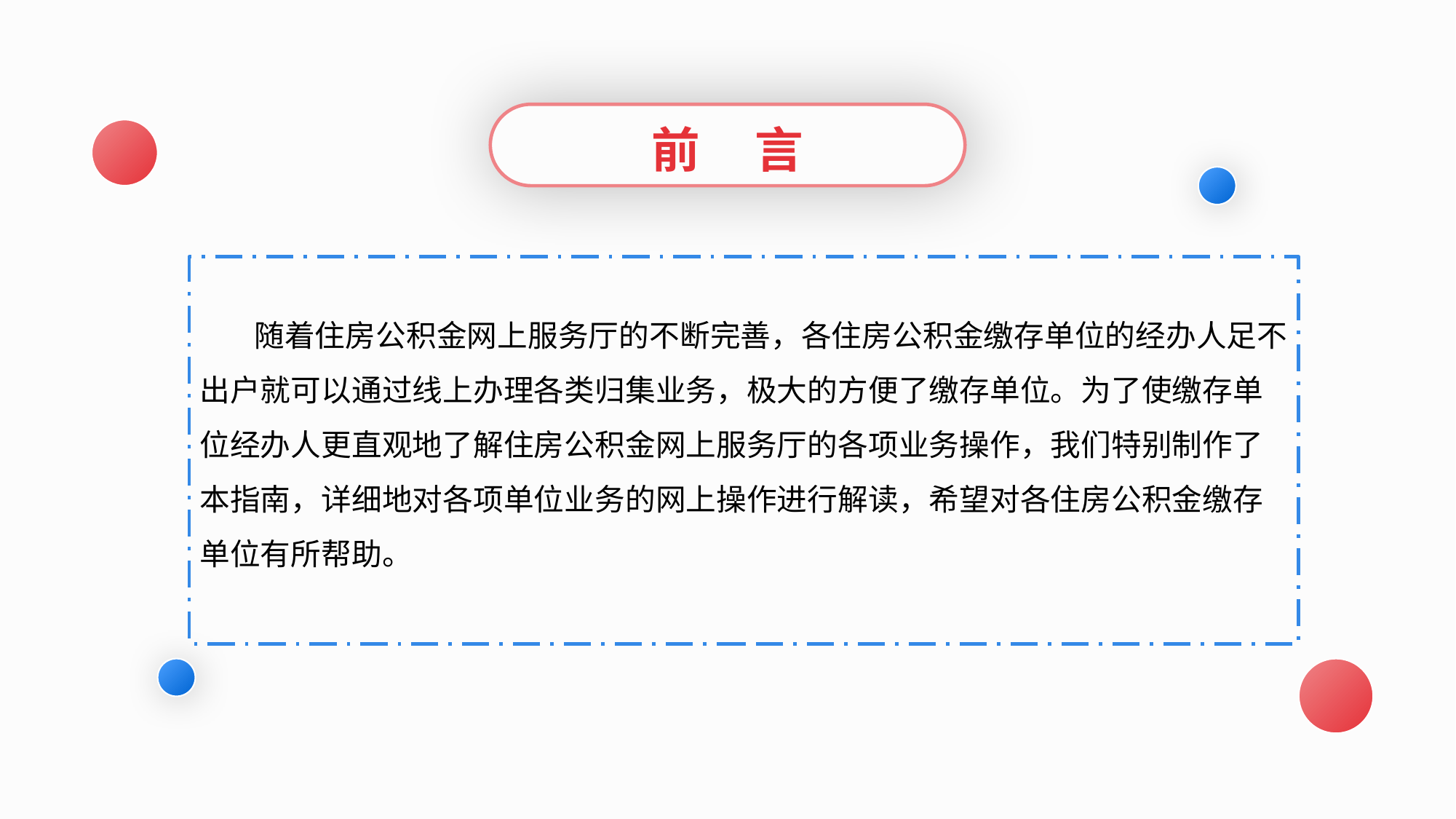

前     言

随着住房公积金网上服务厅的不断完善，各住房公积金缴存单位的经办人足不出户就可以通过线上办理各类归集业务，极大的方便了缴存单位。为了使缴存单位经办人更直观地了解住房公积金网上服务厅的各项业务操作，我们特别制作了本指南，详细地对各项单位业务的网上操作进行解读，希望对各住房公积金缴存单位有所帮助。